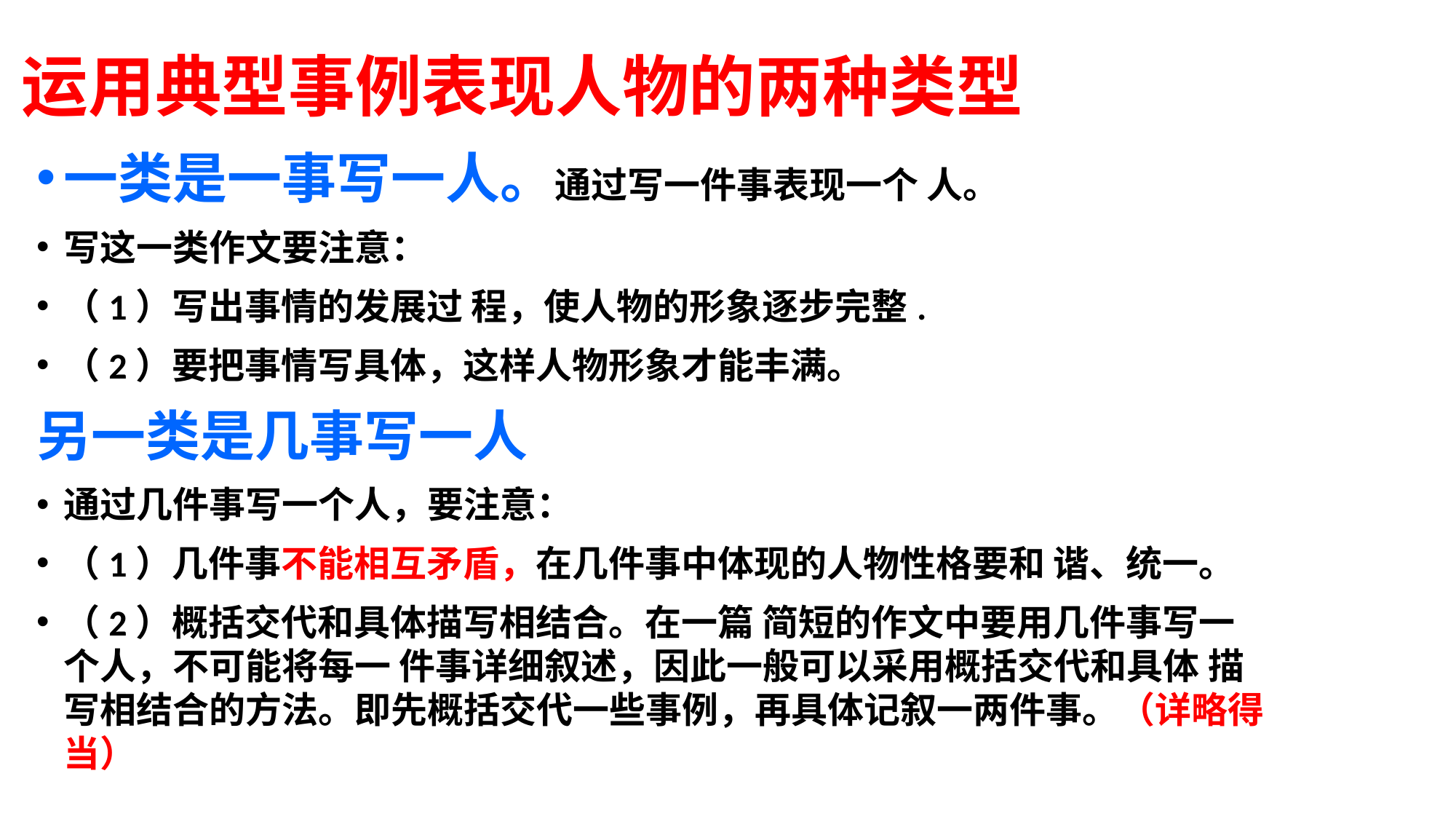

# 运用典型事例表现人物的两种类型
一类是一事写一人。通过写一件事表现一个 人。
写这一类作文要注意：
（1）写出事情的发展过 程，使人物的形象逐步完整.
（2）要把事情写具体，这样人物形象才能丰满。
另一类是几事写一人
通过几件事写一个人，要注意：
（1）几件事不能相互矛盾，在几件事中体现的人物性格要和 谐、统一。
（2）概括交代和具体描写相结合。在一篇 简短的作文中要用几件事写一个人，不可能将每一 件事详细叙述，因此一般可以采用概括交代和具体 描写相结合的方法。即先概括交代一些事例，再具体记叙一两件事。（详略得当）